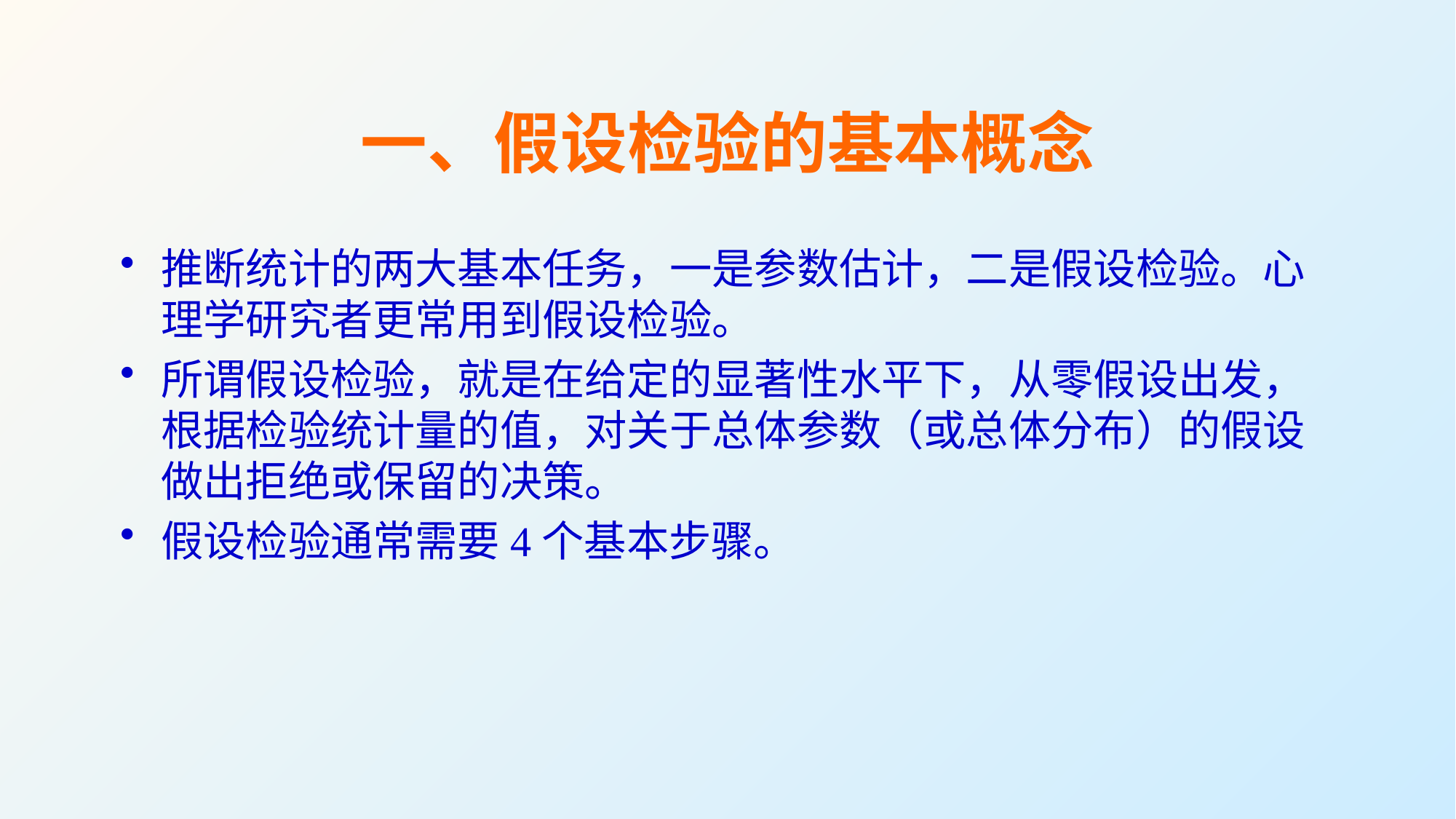

# 一、假设检验的基本概念
推断统计的两大基本任务，一是参数估计，二是假设检验。心理学研究者更常用到假设检验。
所谓假设检验，就是在给定的显著性水平下，从零假设出发，根据检验统计量的值，对关于总体参数（或总体分布）的假设做出拒绝或保留的决策。
假设检验通常需要4个基本步骤。